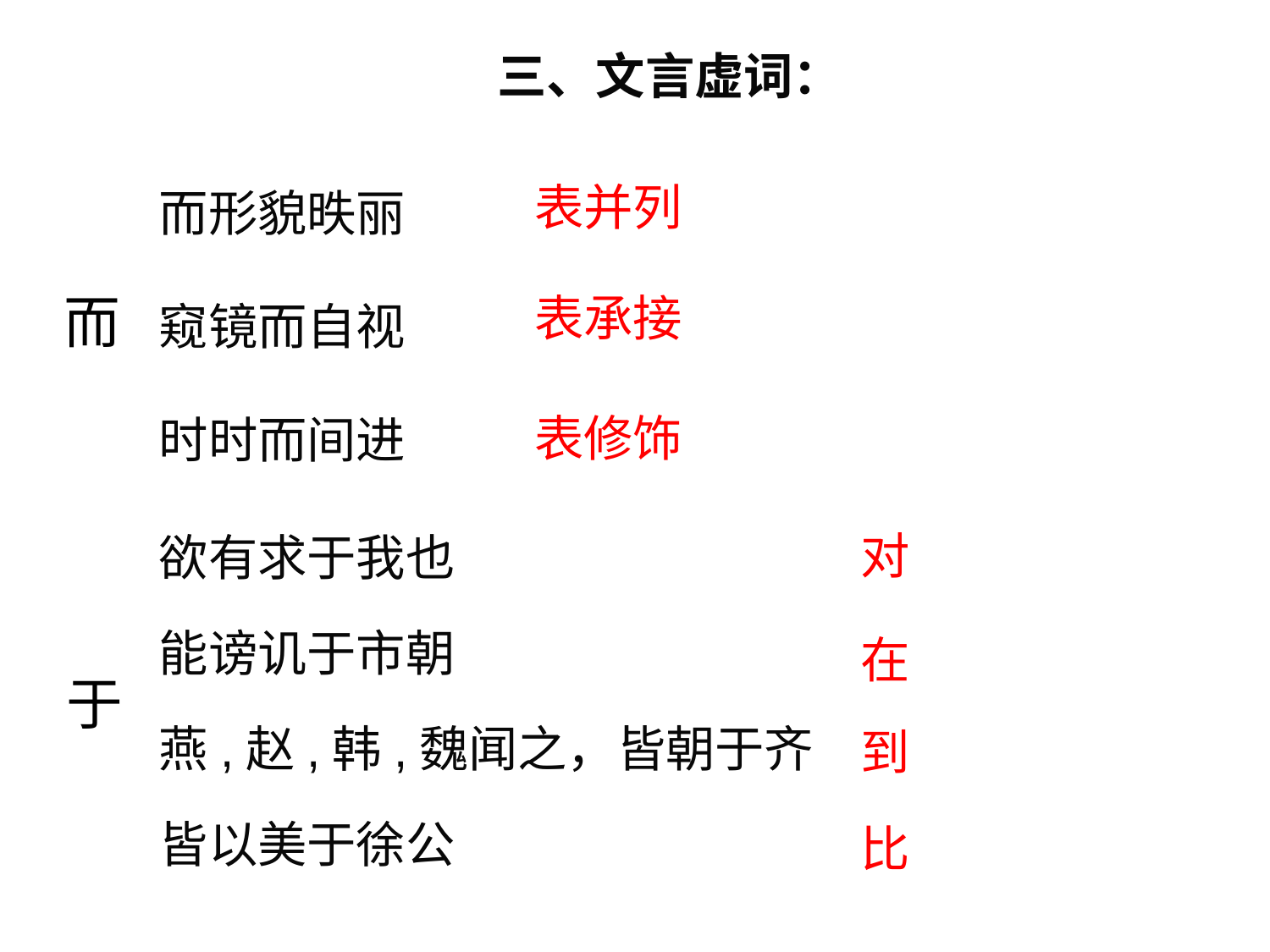

三、文言虚词：
而形貌昳丽
窥镜而自视
时时而间进
表并列
而
表承接
表修饰
欲有求于我也
能谤讥于市朝
燕,赵,韩,魏闻之，皆朝于齐
皆以美于徐公
对
在
于
到
比